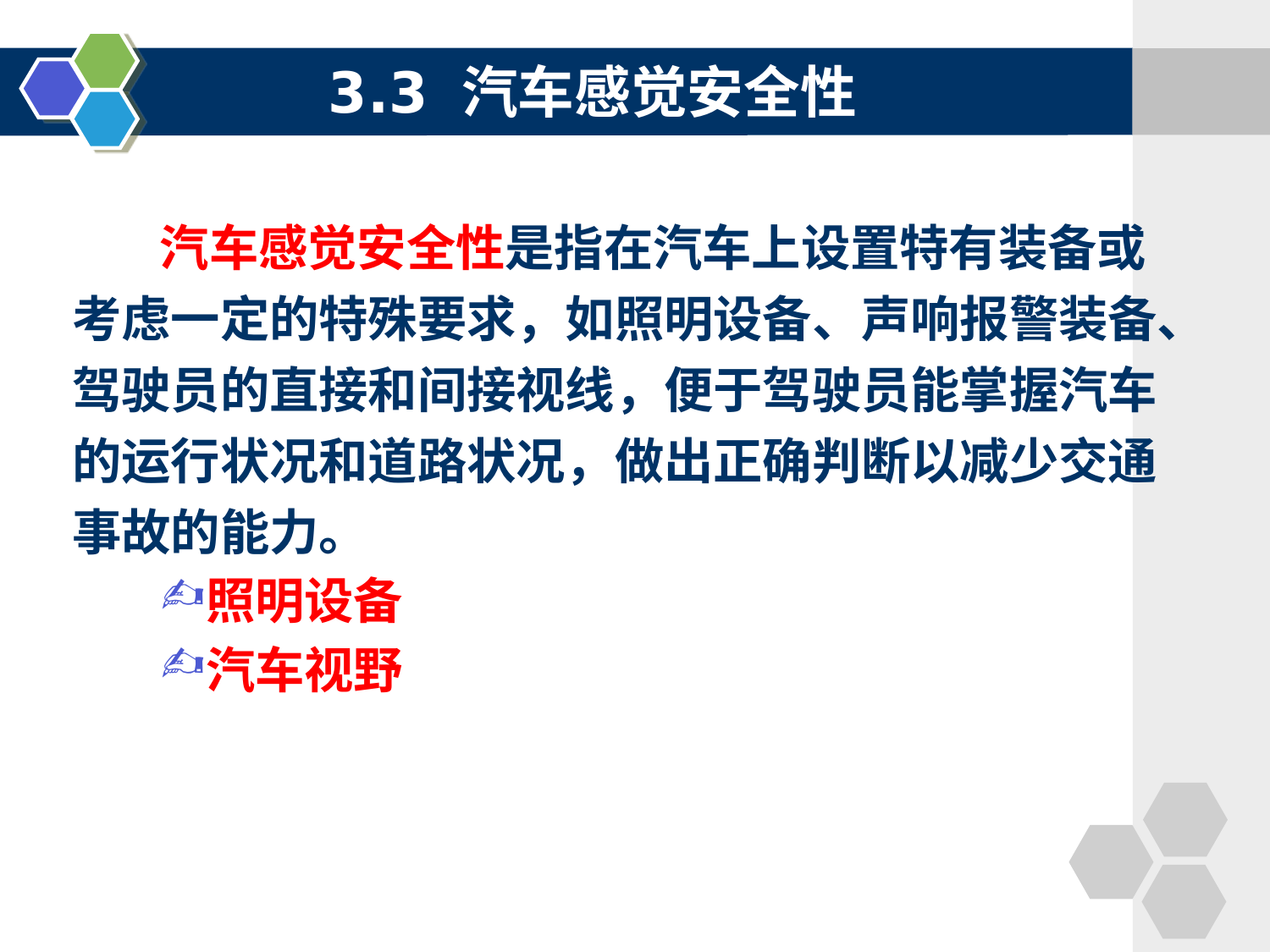

# 3.3 汽车感觉安全性
汽车感觉安全性是指在汽车上设置特有装备或考虑一定的特殊要求，如照明设备、声响报警装备、驾驶员的直接和间接视线，便于驾驶员能掌握汽车的运行状况和道路状况，做出正确判断以减少交通事故的能力。
照明设备
汽车视野